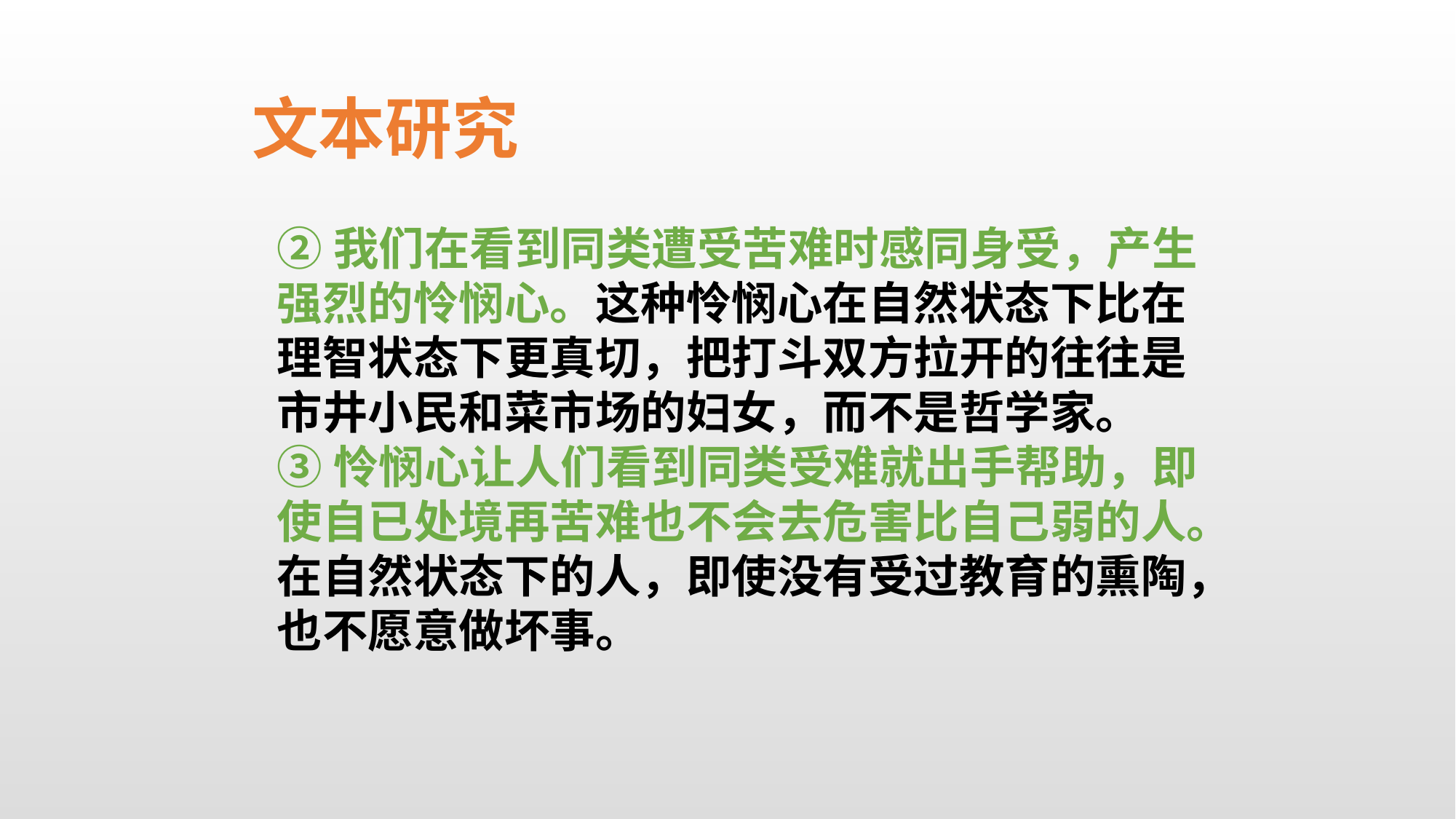

文本研究
②我们在看到同类遭受苦难时感同身受，产生强烈的怜悯心。这种怜悯心在自然状态下比在理智状态下更真切，把打斗双方拉开的往往是市井小民和菜市场的妇女，而不是哲学家。
③怜悯心让人们看到同类受难就出手帮助，即使自已处境再苦难也不会去危害比自己弱的人。在自然状态下的人，即使没有受过教育的熏陶，也不愿意做坏事。